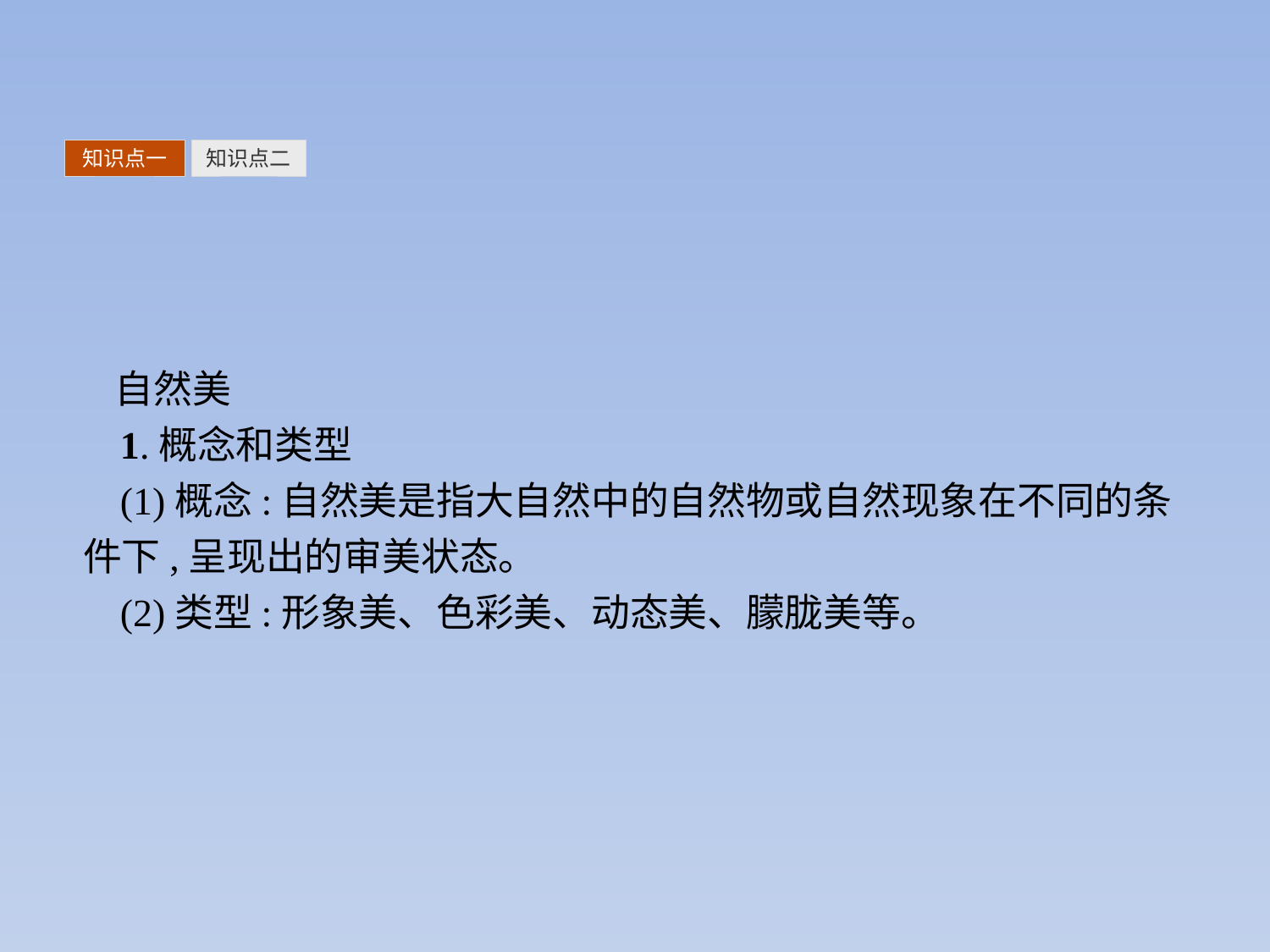

知识点一
知识点二
自然美
1.概念和类型
(1)概念:自然美是指大自然中的自然物或自然现象在不同的条件下,呈现出的审美状态。
(2)类型:形象美、色彩美、动态美、朦胧美等。